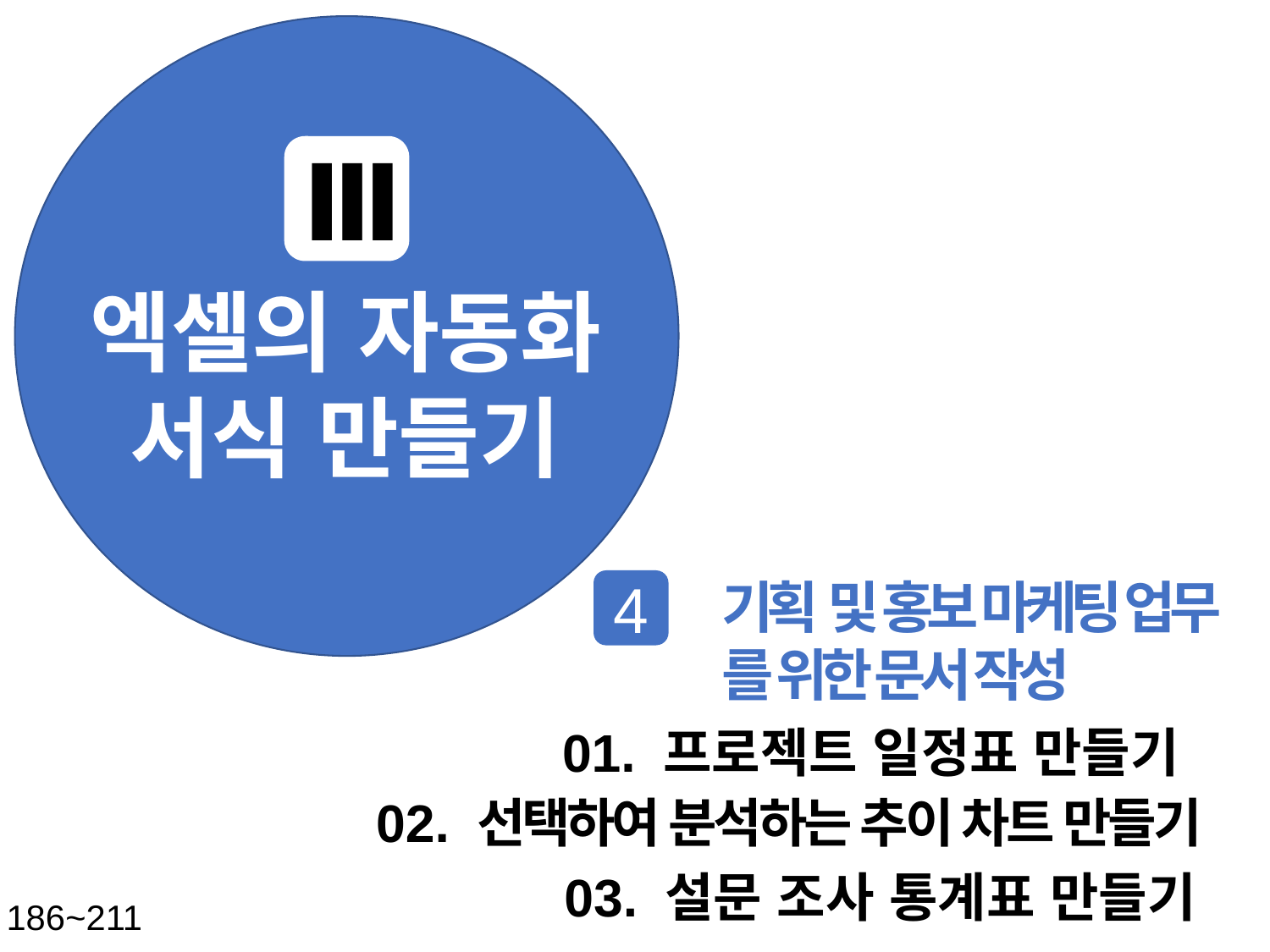

Ⅲ
엑셀의 자동화 서식 만들기
기획 및 홍보 마케팅 업무
를 위한 문서 작성
4
01. 프로젝트 일정표 만들기
02. 선택하여 분석하는 추이 차트 만들기
03. 설문 조사 통계표 만들기
P. 186~211